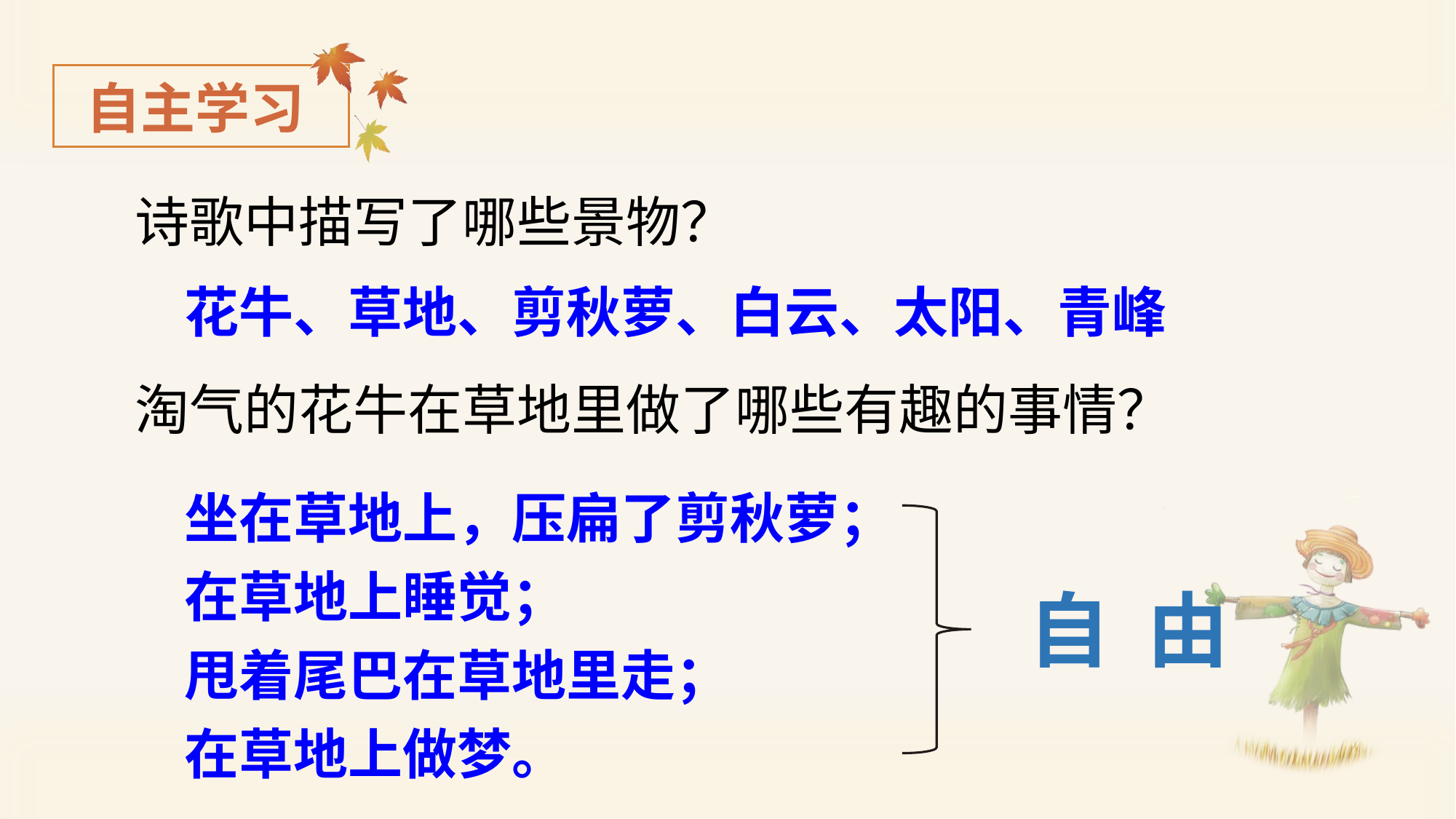

自主学习
诗歌中描写了哪些景物？
花牛、草地、剪秋萝、白云、太阳、青峰
淘气的花牛在草地里做了哪些有趣的事情？
坐在草地上，压扁了剪秋萝；
在草地上睡觉；
甩着尾巴在草地里走；
在草地上做梦。

自  由